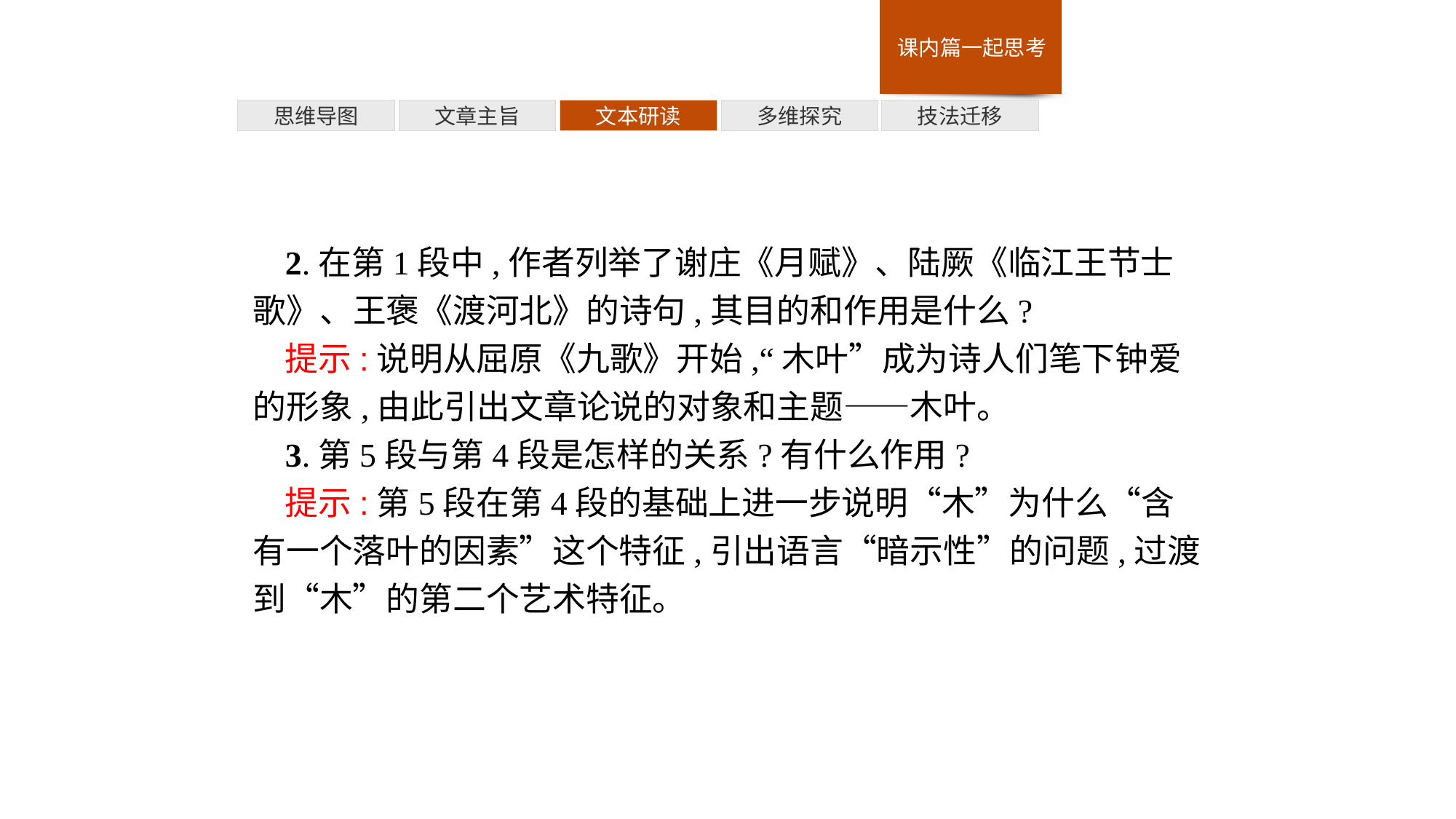

多维探究
思维导图
文章主旨
文本研读
技法迁移
2.在第1段中,作者列举了谢庄《月赋》、陆厥《临江王节士歌》、王褒《渡河北》的诗句,其目的和作用是什么?
提示:说明从屈原《九歌》开始,“木叶”成为诗人们笔下钟爱的形象,由此引出文章论说的对象和主题——木叶。
3.第5段与第4段是怎样的关系?有什么作用?
提示:第5段在第4段的基础上进一步说明“木”为什么“含有一个落叶的因素”这个特征,引出语言“暗示性”的问题,过渡到“木”的第二个艺术特征。